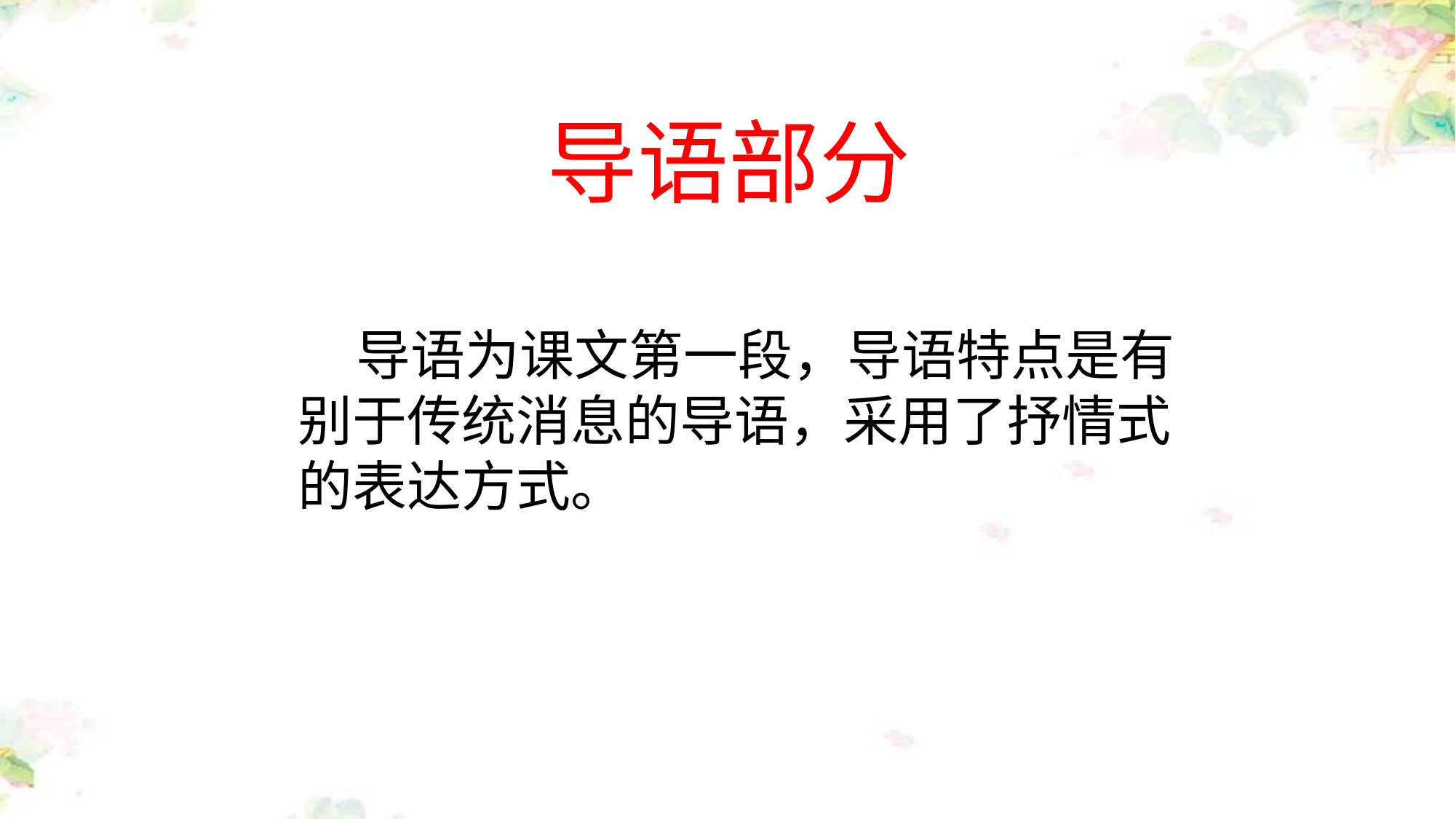

# 导语部分
        导语为课文第一段，导语特点是有别于传统消息的导语，采用了抒情式的表达方式。